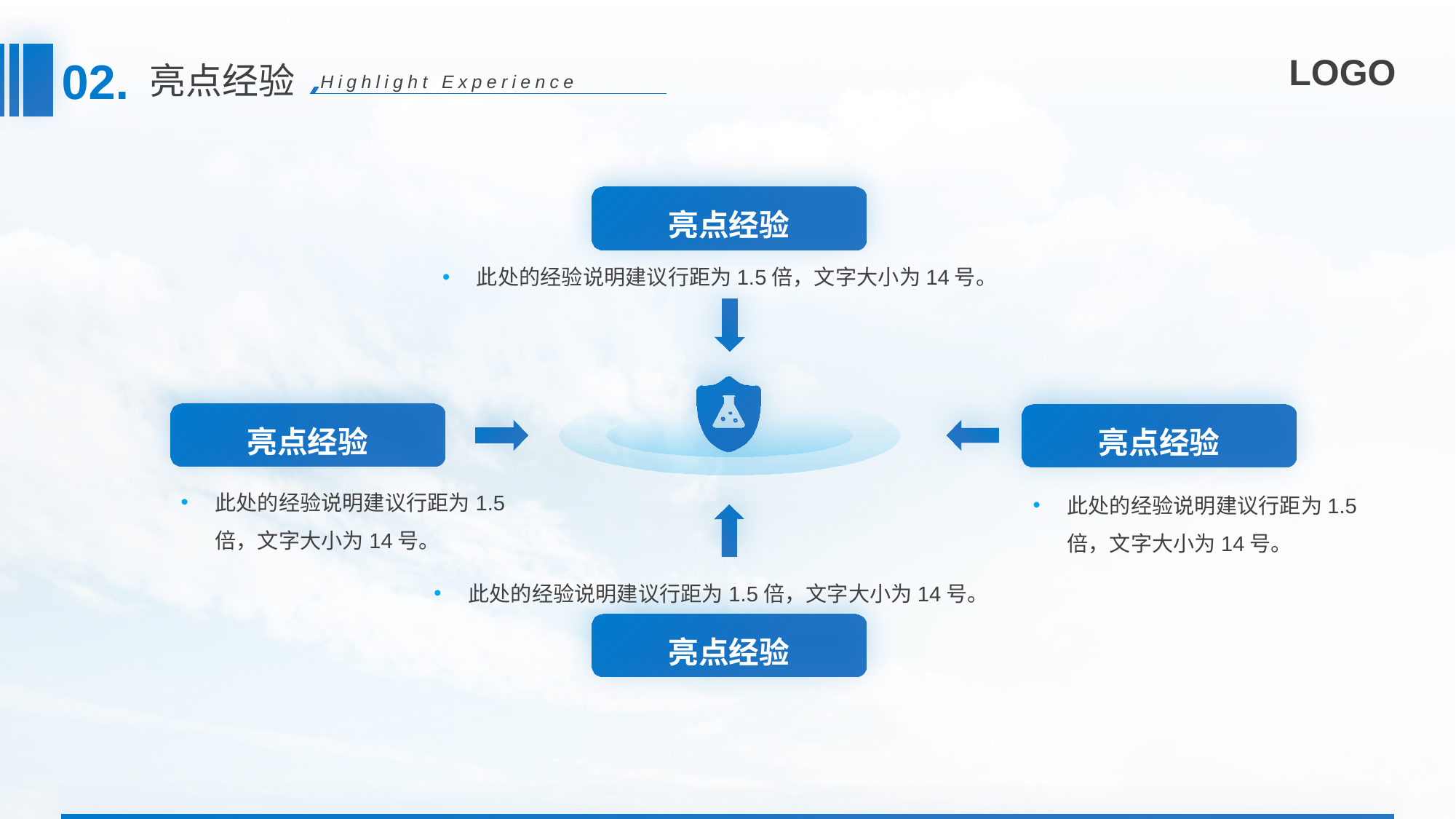

02.
亮点经验
Highlight Experience

亮点经验
此处的经验说明建议行距为1.5倍，文字大小为14号。

亮点经验
亮点经验

此处的经验说明建议行距为1.5倍，文字大小为14号。
此处的经验说明建议行距为1.5倍，文字大小为14号。

此处的经验说明建议行距为1.5倍，文字大小为14号。

亮点经验